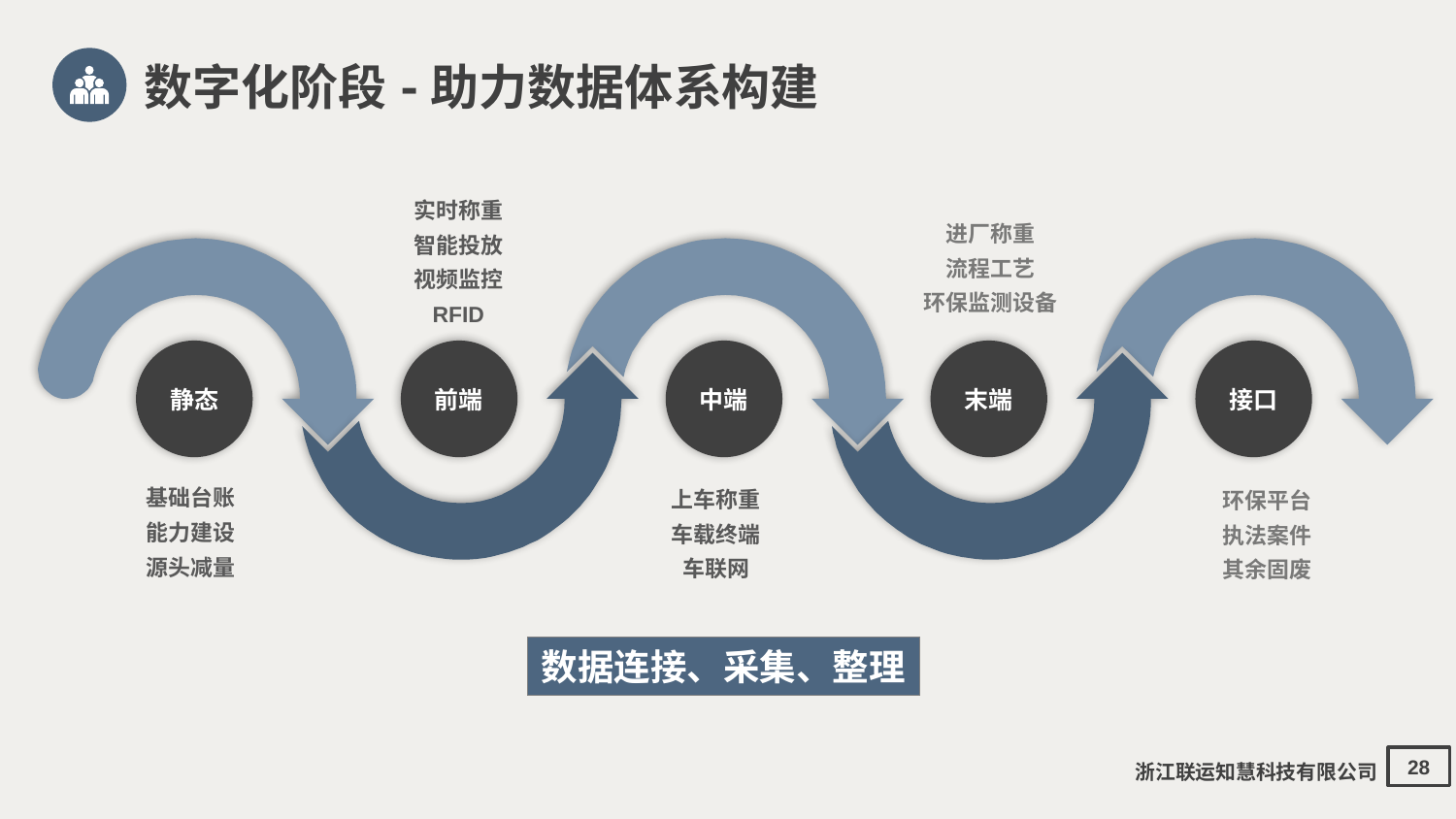

数字化阶段-助力数据体系构建
实时称重
智能投放
视频监控
RFID
进厂称重
流程工艺
环保监测设备

静态
前端
中端
末端
接口

基础台账
能力建设
源头减量
上车称重
车载终端
车联网
环保平台
执法案件
其余固废
数据连接、采集、整理
浙江联运知慧科技有限公司
28